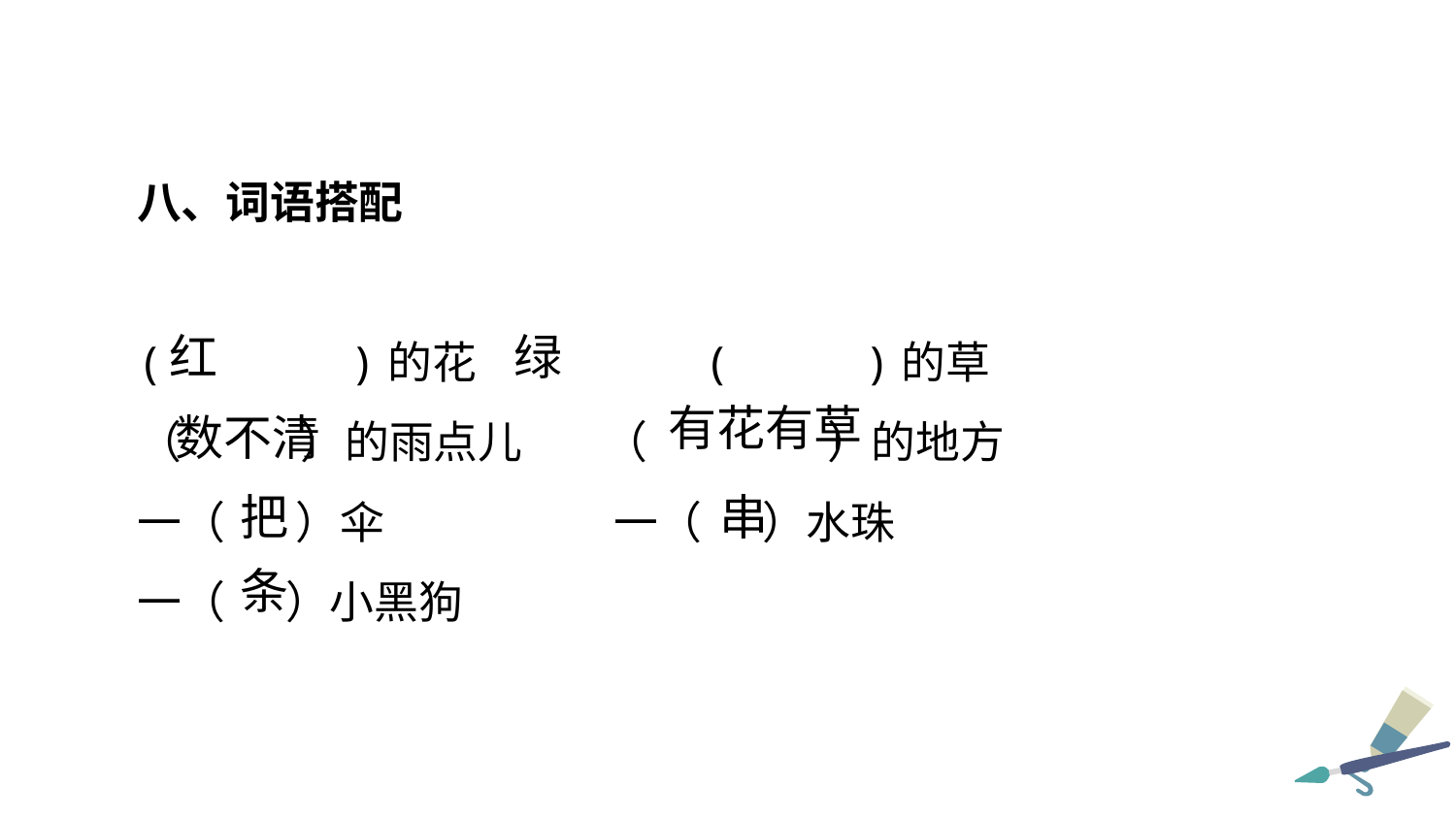

八、词语搭配

(       )的花	            (     )的草
（            ）的雨点儿	   （                  ）的地方
一（       ）伞		    一（      ）水珠
一（      ）小黑狗
绿
红
有花有草
数不清
串
把
条